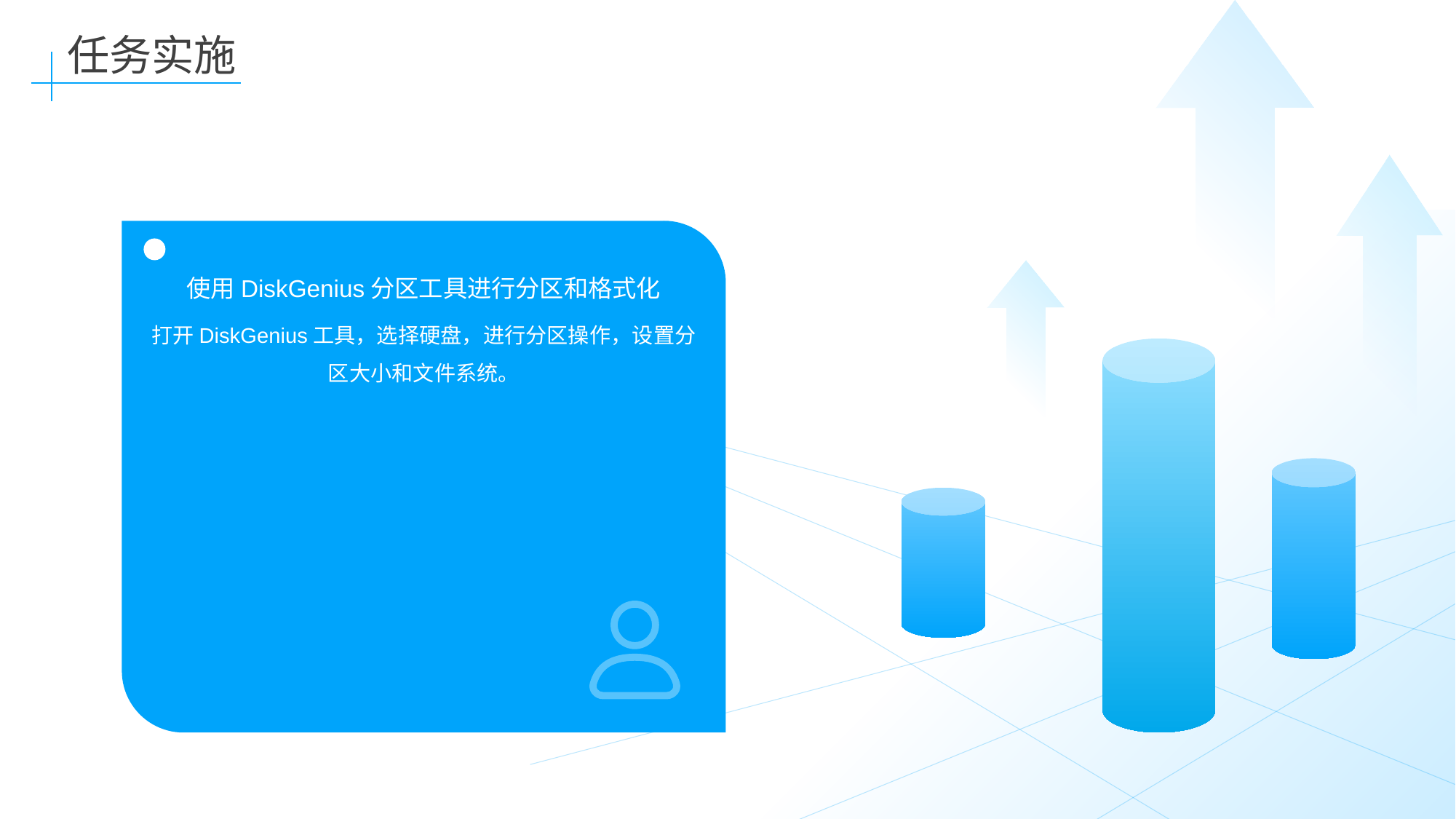

任务实施

使用DiskGenius分区工具进行分区和格式化

打开DiskGenius工具，选择硬盘，进行分区操作，设置分区大小和文件系统。